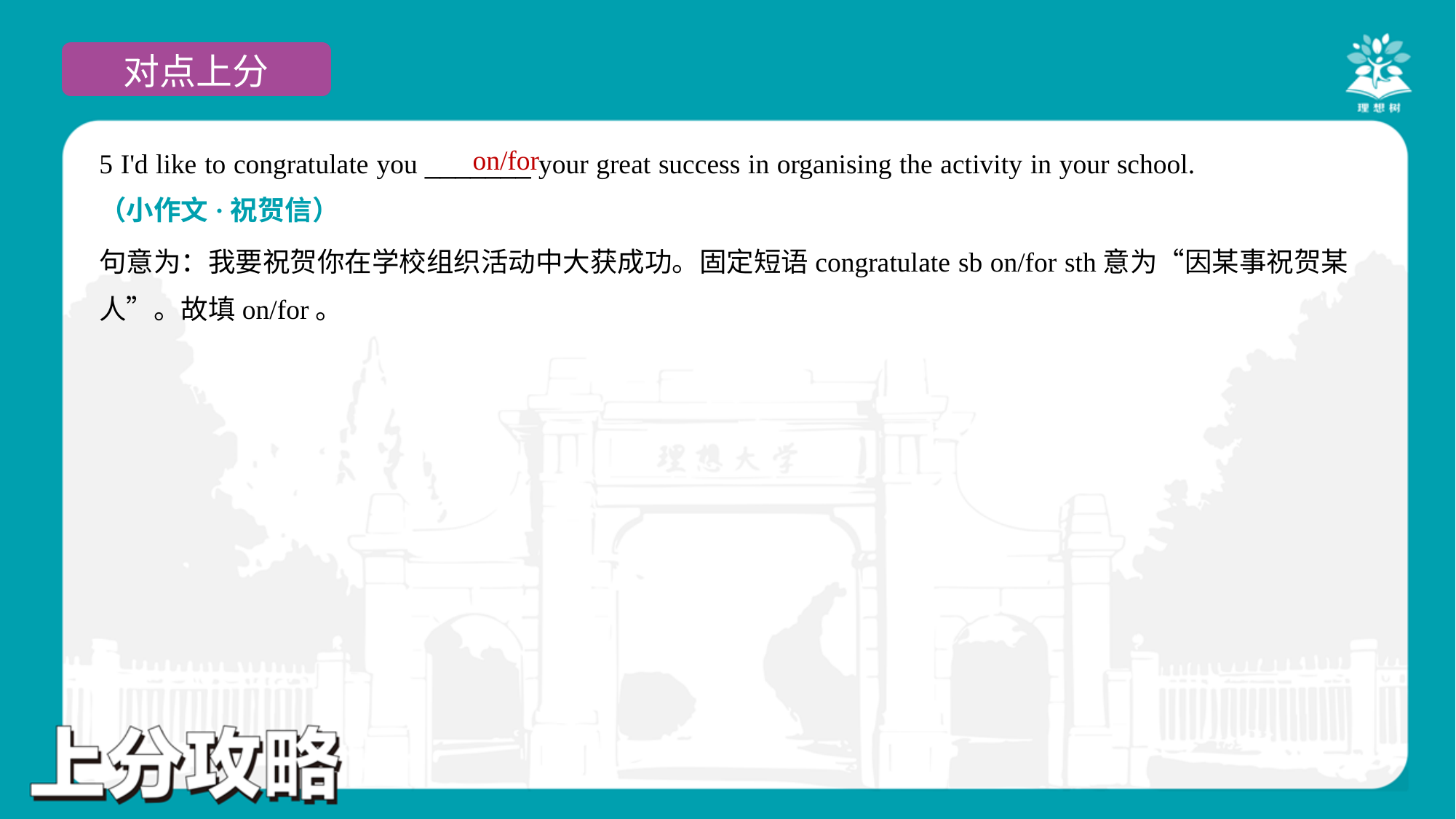

on/for
5 I'd like to congratulate you _______ your great success in organising the activity in your school.
（小作文·祝贺信）
句意为：我要祝贺你在学校组织活动中大获成功。固定短语congratulate sb on/for sth意为“因某事祝贺某
人”。故填on/for。